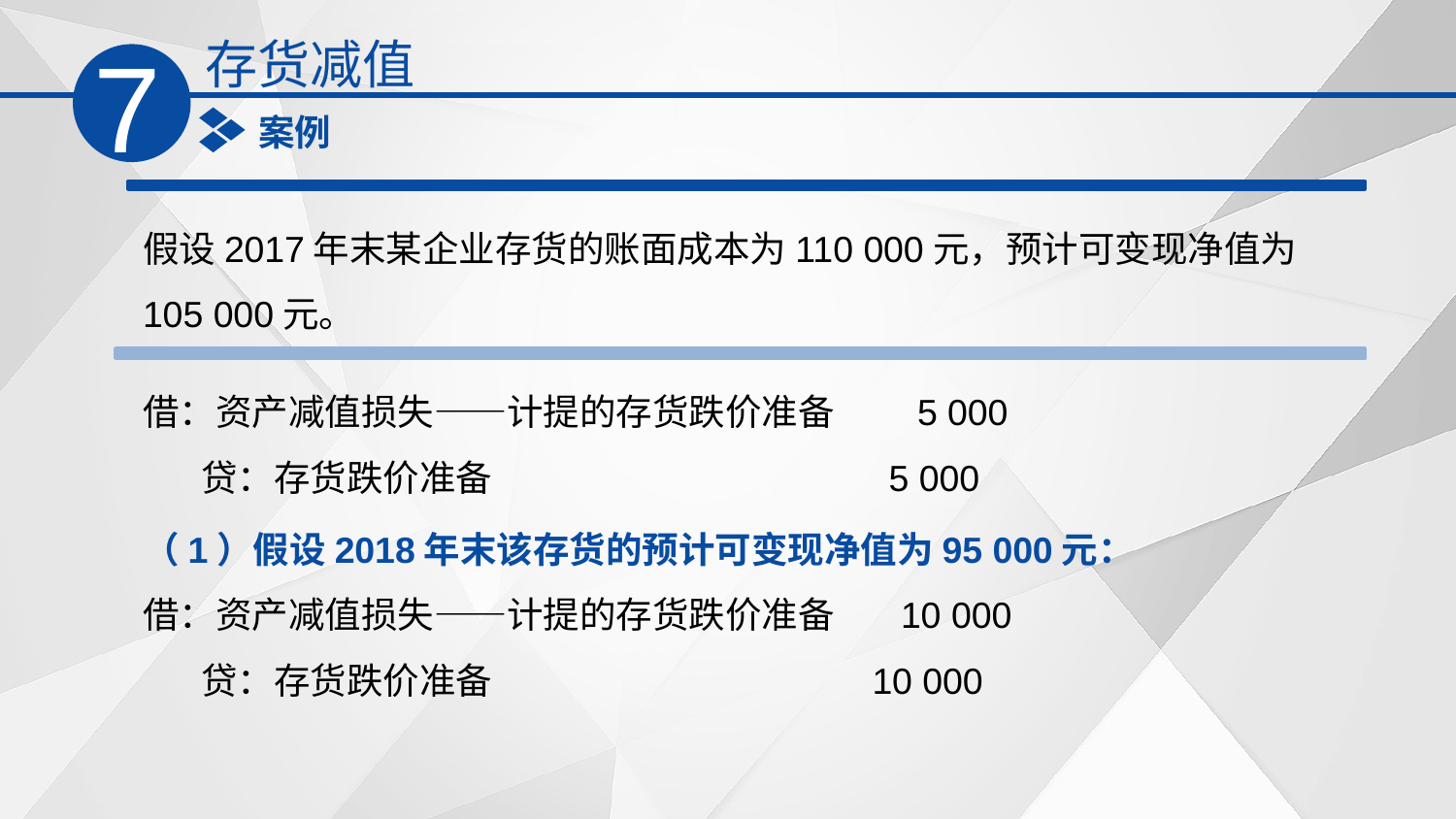

存货减值
7

案例

假设2017年末某企业存货的账面成本为110 000元，预计可变现净值为
105 000元。

借：资产减值损失——计提的存货跌价准备         5 000
      贷：存货跌价准备                                               5 000
（1）假设2018年末该存货的预计可变现净值为95 000元：
借：资产减值损失——计提的存货跌价准备       10 000
      贷：存货跌价准备                                             10 000